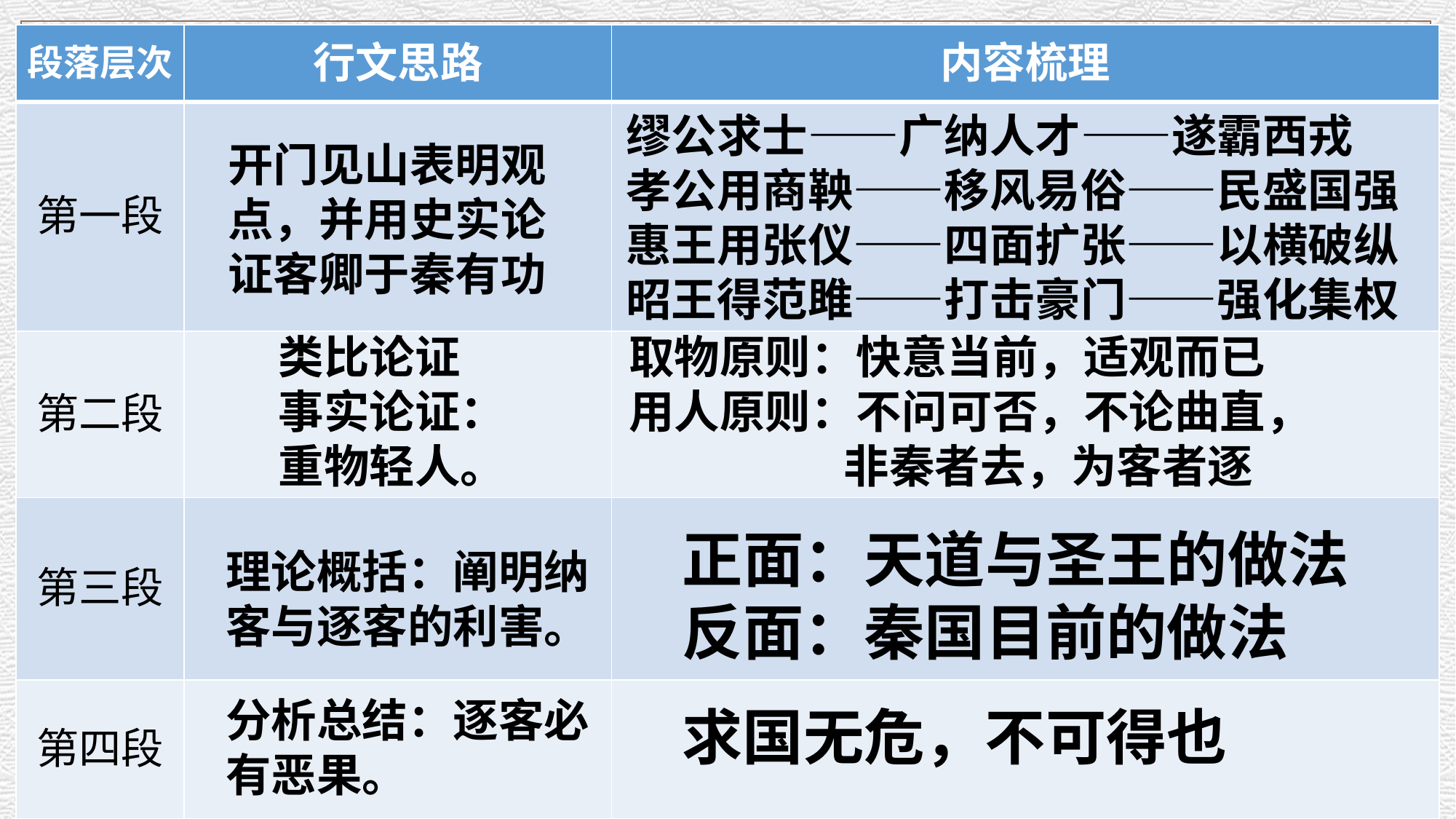

| 段落层次 | 行文思路 | 内容梳理 |
| --- | --- | --- |
| 第一段 |  |  |
| 第二段 |  |  |
| 第三段 |  |  |
| 第四段 |  |  |
缪公求士——广纳人才——遂霸西戎
孝公用商鞅——移风易俗——民盛国强
惠王用张仪——四面扩张——以横破纵
昭王得范雎——打击豪门——强化集权
开门见山表明观点，并用史实论证客卿于秦有功
类比论证
事实论证：重物轻人。
取物原则：快意当前，适观而已
用人原则：不问可否，不论曲直，
非秦者去，为客者逐
正面：天道与圣王的做法
反面：秦国目前的做法
理论概括：阐明纳客与逐客的利害。
分析总结：逐客必有恶果。
求国无危，不可得也